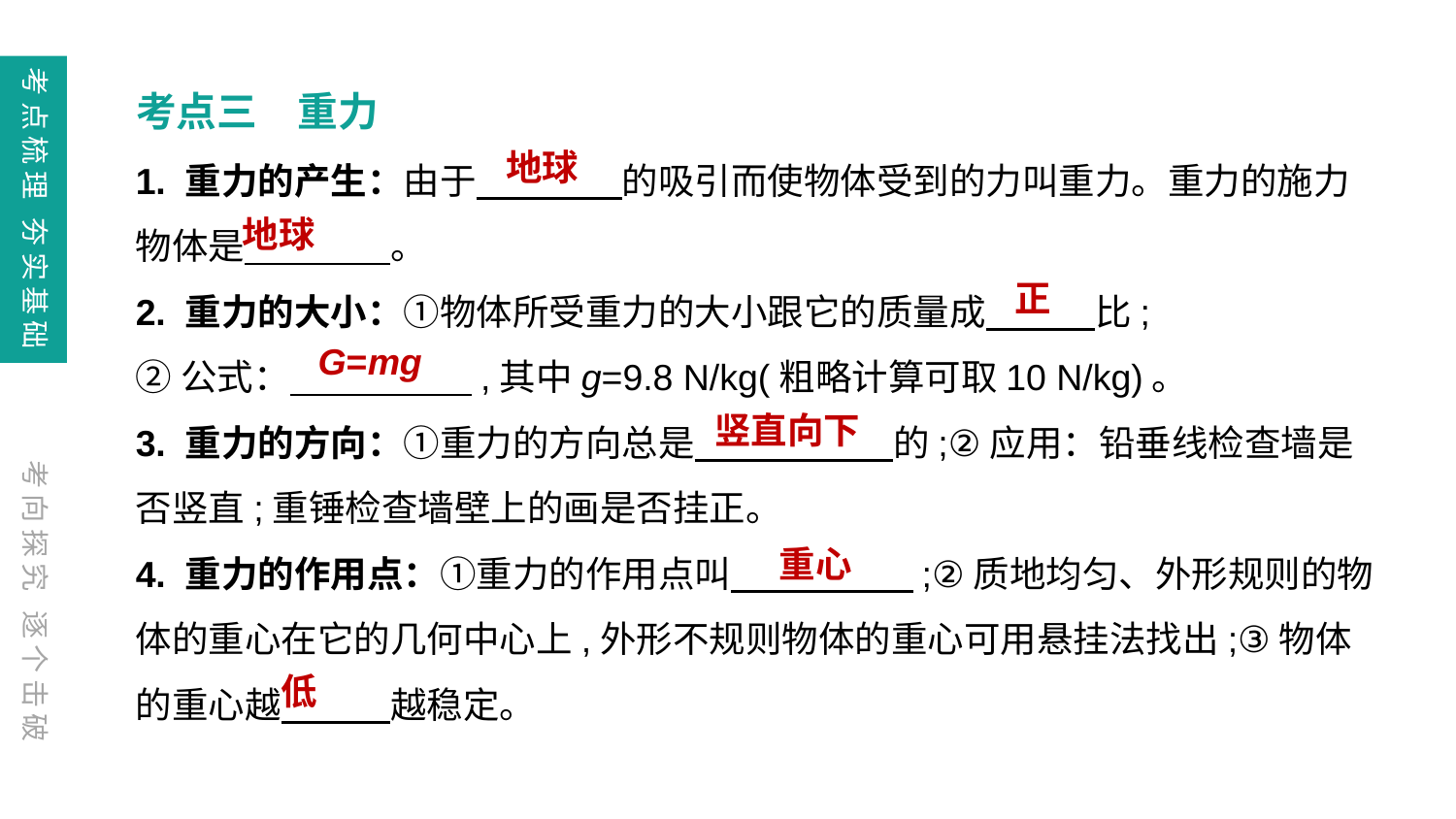

考点梳理 夯实基础
考点三　重力
1. 重力的产生：由于　　　　的吸引而使物体受到的力叫重力。重力的施力物体是　　　　。
2. 重力的大小：①物体所受重力的大小跟它的质量成　　　比;
②公式：　　　　　,其中g=9.8 N/kg(粗略计算可取10 N/kg)。
3. 重力的方向：①重力的方向总是　　　　  　的;②应用：铅垂线检查墙是否竖直;重锤检查墙壁上的画是否挂正。
4. 重力的作用点：①重力的作用点叫　　　　　;②质地均匀、外形规则的物体的重心在它的几何中心上,外形不规则物体的重心可用悬挂法找出;③物体的重心越　　　越稳定。
地球
地球
正
G=mg
竖直向下
考向探究 逐个击破
重心
低